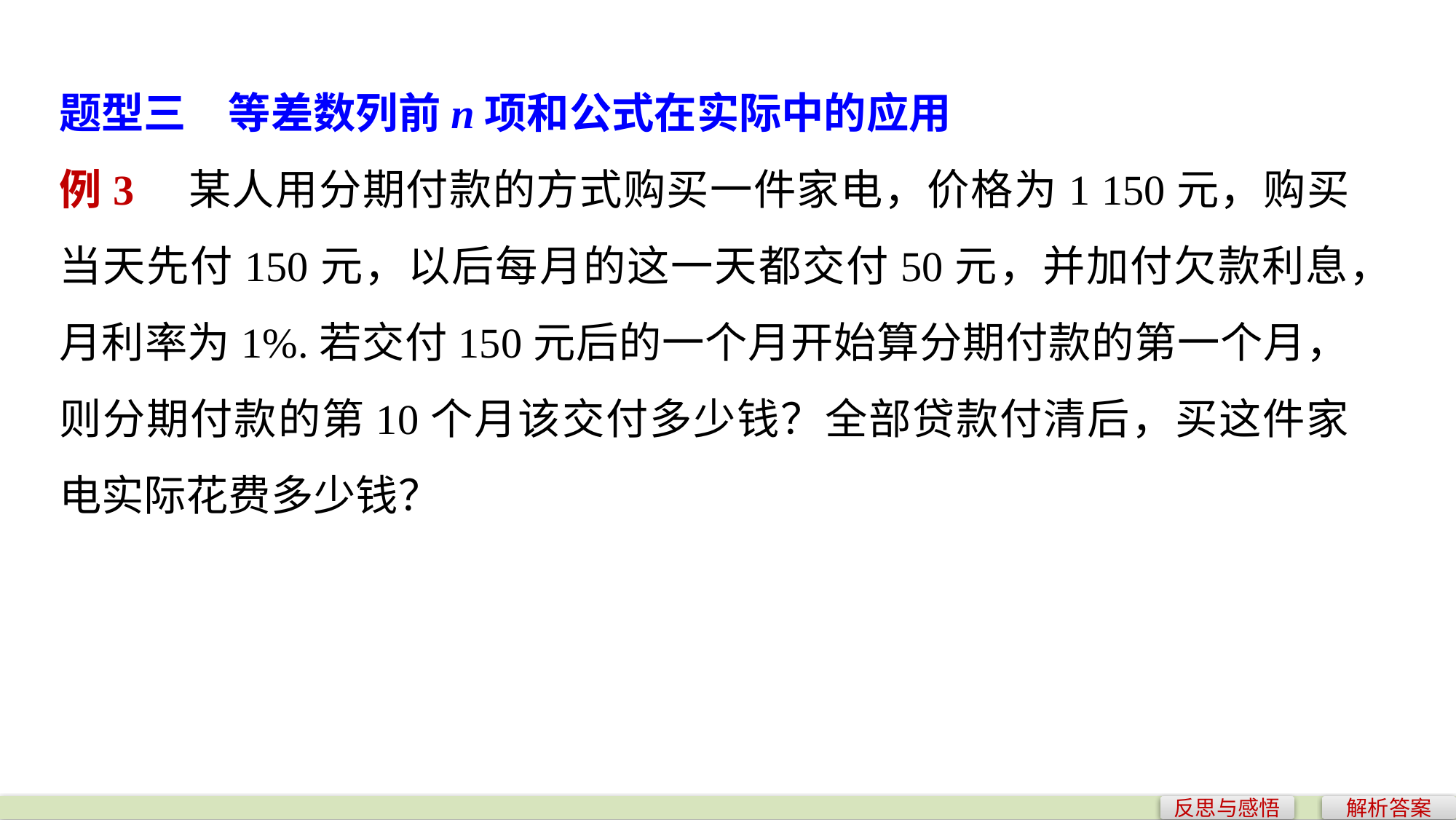

题型三　等差数列前n项和公式在实际中的应用
例3　某人用分期付款的方式购买一件家电，价格为1 150元，购买当天先付150元，以后每月的这一天都交付50元，并加付欠款利息，月利率为1%.若交付150元后的一个月开始算分期付款的第一个月，则分期付款的第10个月该交付多少钱？全部贷款付清后，买这件家电实际花费多少钱？
反思与感悟
解析答案